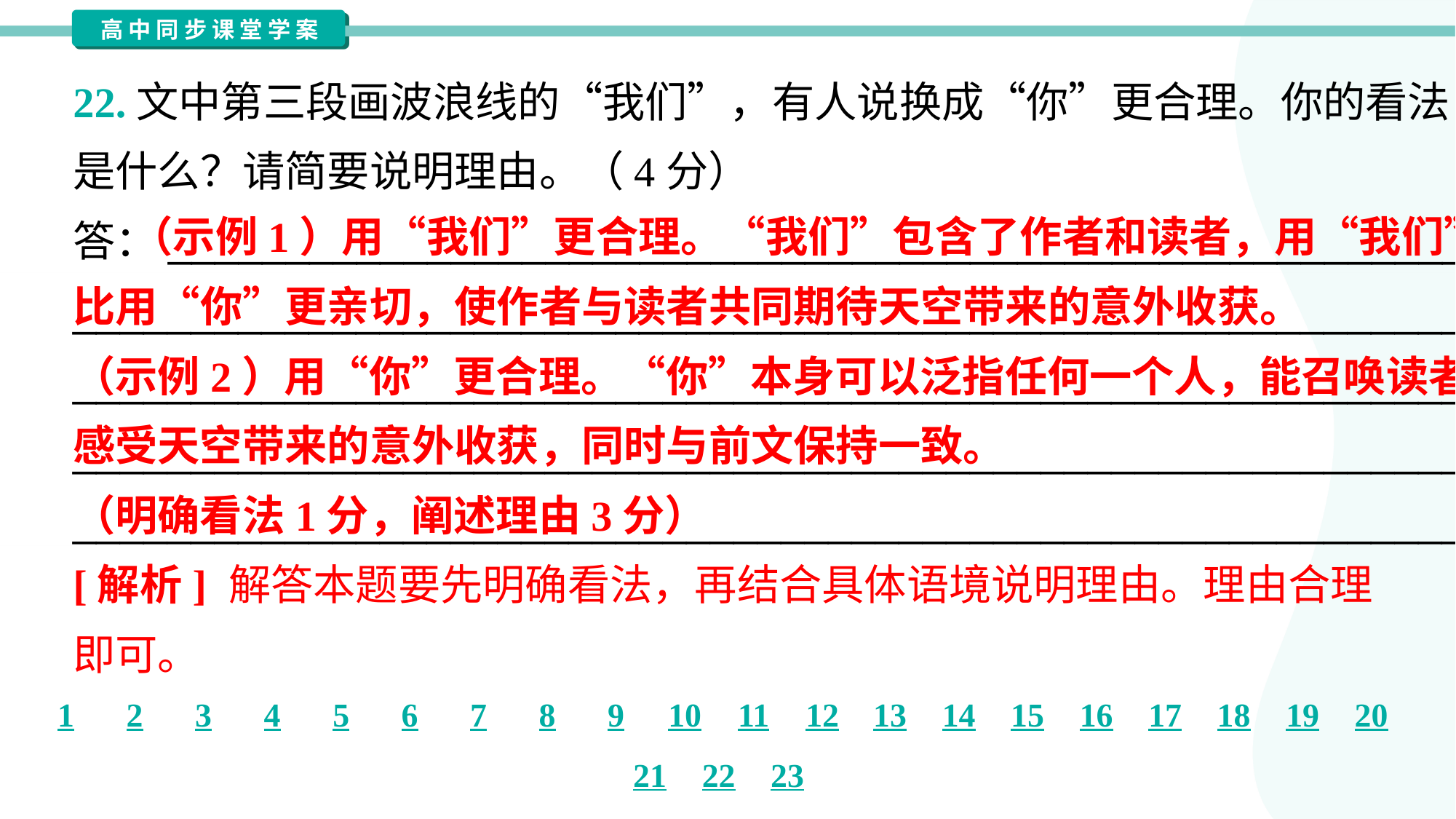

22.文中第三段画波浪线的“我们”，有人说换成“你”更合理。你的看法
是什么？请简要说明理由。（4分）
答：_________________________________________________________
_____________________________________________________________
_____________________________________________________________
_____________________________________________________________
_____________________________________________________________
     （示例1）用“我们”更合理。“我们”包含了作者和读者，用“我们”
比用“你”更亲切，使作者与读者共同期待天空带来的意外收获。
（示例2）用“你”更合理。“你”本身可以泛指任何一个人，能召唤读者
感受天空带来的意外收获，同时与前文保持一致。
（明确看法1分，阐述理由3分）
[解析] 解答本题要先明确看法，再结合具体语境说明理由。理由合理
即可。